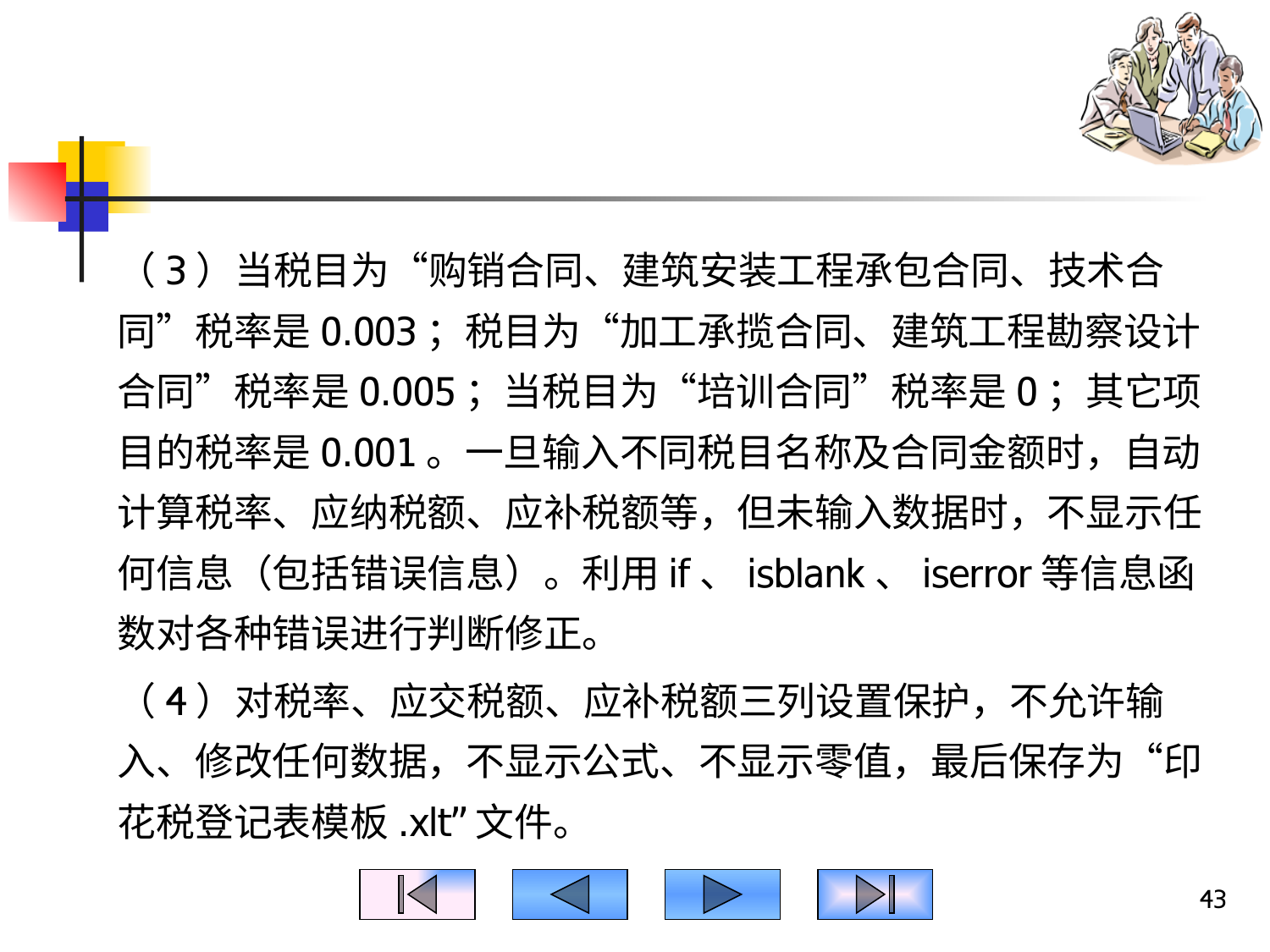

#
（3）当税目为“购销合同、建筑安装工程承包合同、技术合同”税率是0.003；税目为“加工承揽合同、建筑工程勘察设计合同”税率是0.005；当税目为“培训合同”税率是0；其它项目的税率是0.001。一旦输入不同税目名称及合同金额时，自动计算税率、应纳税额、应补税额等，但未输入数据时，不显示任何信息（包括错误信息）。利用if、isblank、iserror等信息函数对各种错误进行判断修正。
（4）对税率、应交税额、应补税额三列设置保护，不允许输入、修改任何数据，不显示公式、不显示零值，最后保存为“印花税登记表模板.xlt”文件。

43